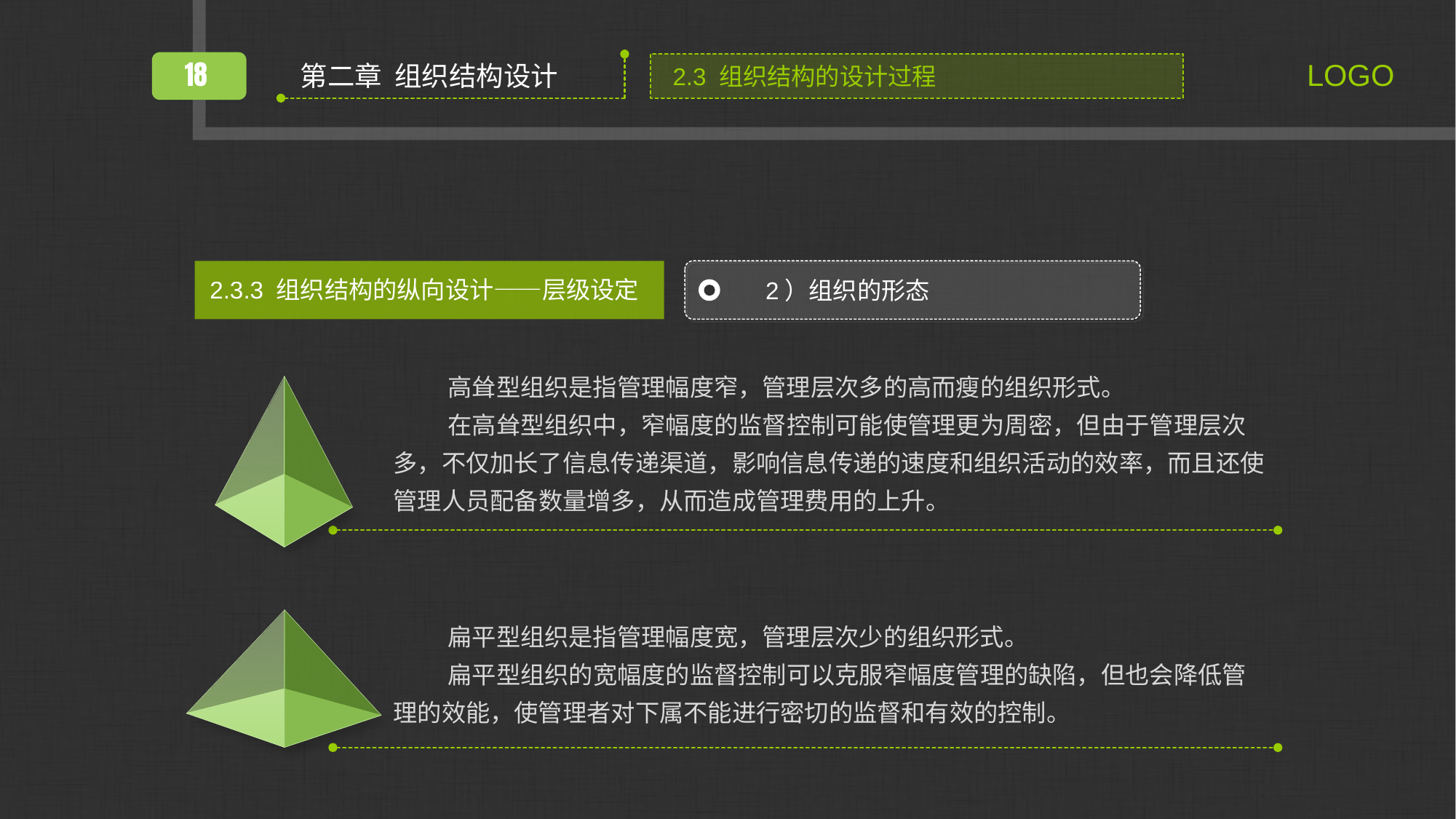

2）组织的形态

高耸型组织是指管理幅度窄，管理层次多的高而瘦的组织形式。
在高耸型组织中，窄幅度的监督控制可能使管理更为周密，但由于管理层次多，不仅加长了信息传递渠道，影响信息传递的速度和组织活动的效率，而且还使管理人员配备数量增多，从而造成管理费用的上升。

扁平型组织是指管理幅度宽，管理层次少的组织形式。
扁平型组织的宽幅度的监督控制可以克服窄幅度管理的缺陷，但也会降低管理的效能，使管理者对下属不能进行密切的监督和有效的控制。